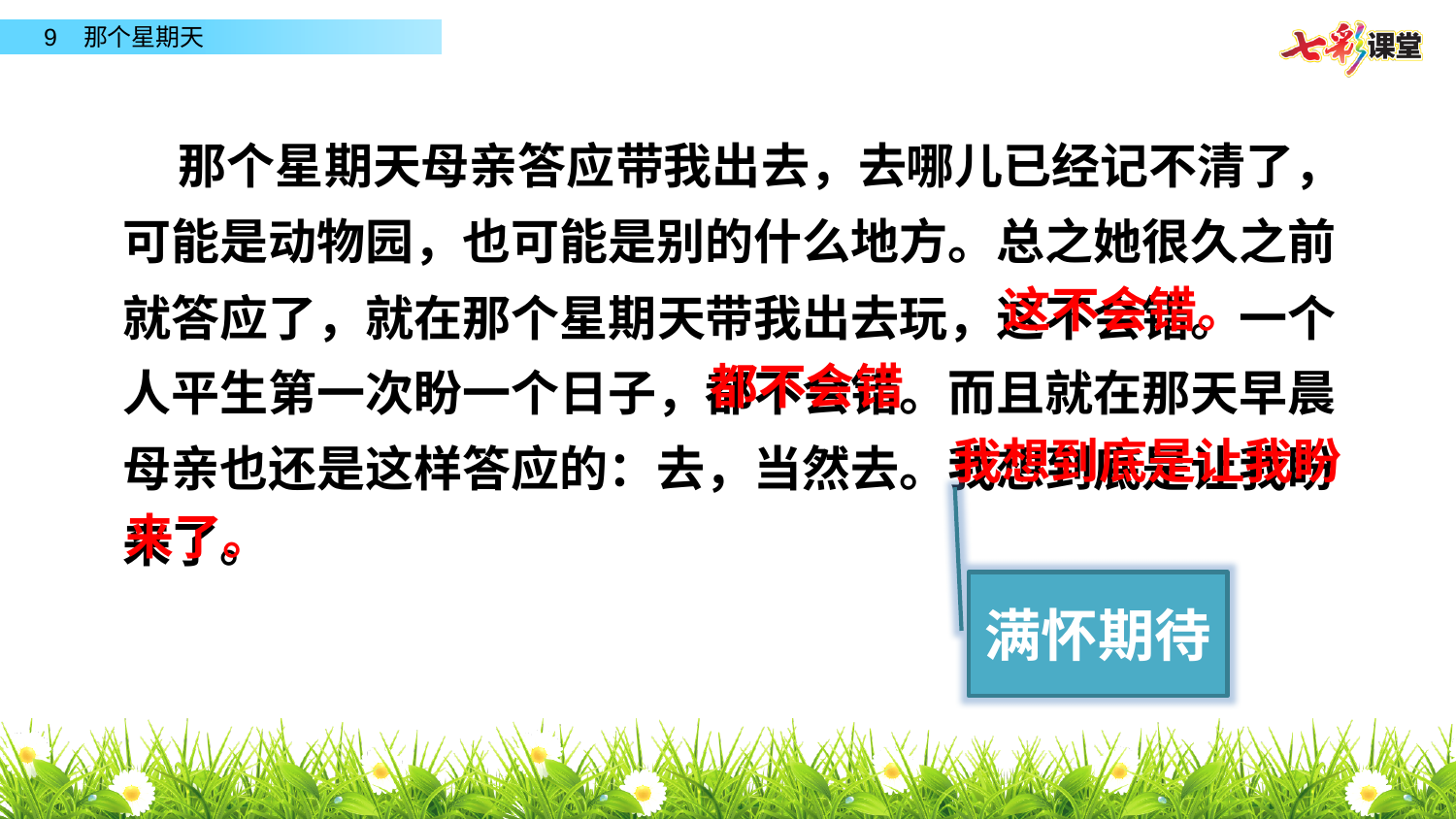

那个星期天母亲答应带我出去，去哪儿已经记不清了，可能是动物园，也可能是别的什么地方。总之她很久之前就答应了，就在那个星期天带我出去玩，这不会错。一个人平生第一次盼一个日子，都不会错。而且就在那天早晨母亲也还是这样答应的：去，当然去。我想到底是让我盼来了。
这不会错。
都不会错
我想到底是让我盼
来了。
满怀期待